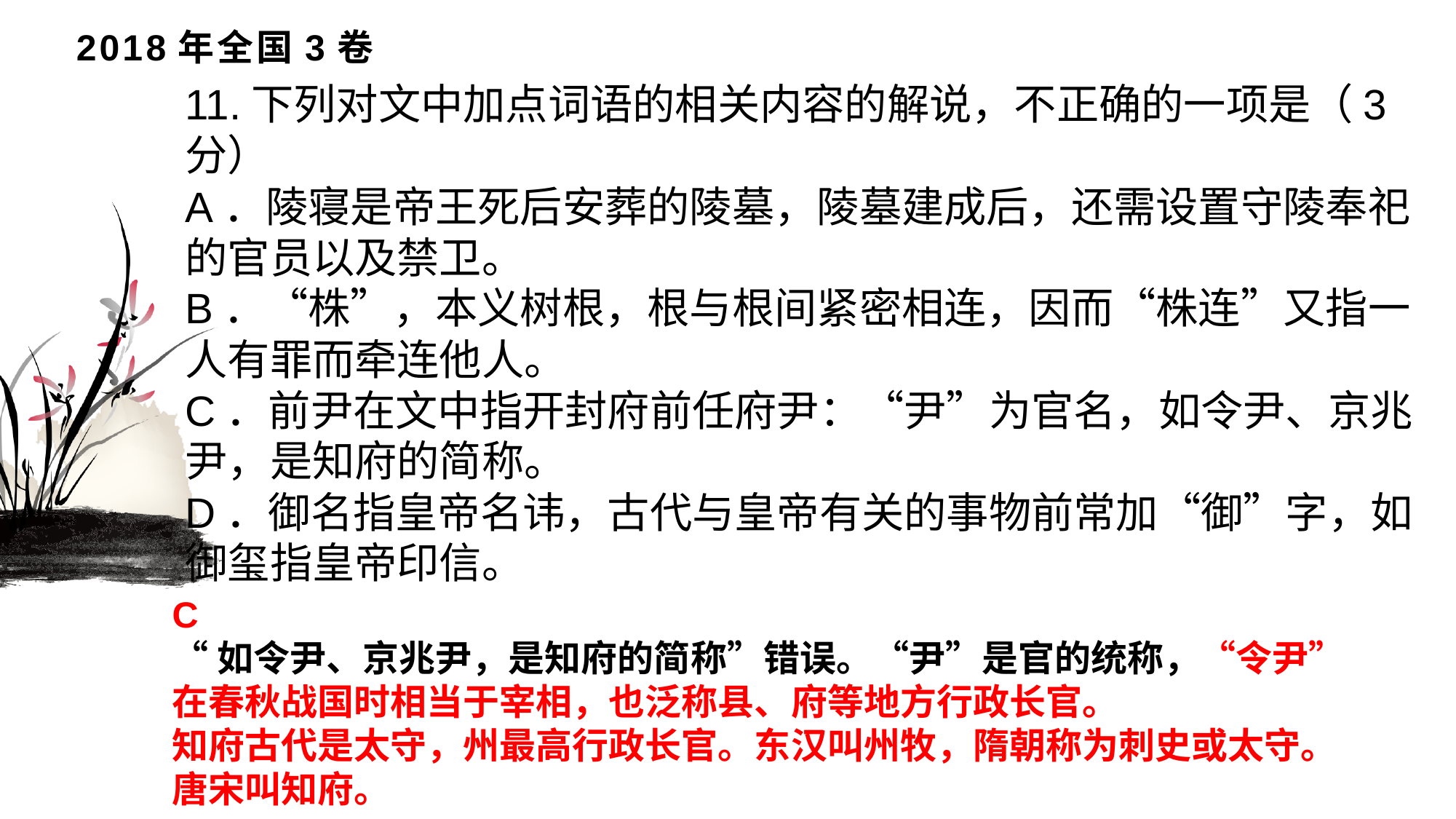

# 2018年全国3卷
11.下列对文中加点词语的相关内容的解说，不正确的一项是（3分）
A．陵寝是帝王死后安葬的陵墓，陵墓建成后，还需设置守陵奉祀的官员以及禁卫。
B．“株”，本义树根，根与根间紧密相连，因而“株连”又指一人有罪而牵连他人。
C．前尹在文中指开封府前任府尹：“尹”为官名，如令尹、京兆尹，是知府的简称。
D．御名指皇帝名讳，古代与皇帝有关的事物前常加“御”字，如御玺指皇帝印信。
C
“如令尹、京兆尹，是知府的简称”错误。“尹”是官的统称，“令尹”在春秋战国时相当于宰相，也泛称县、府等地方行政长官。
知府古代是太守，州最高行政长官。东汉叫州牧，隋朝称为刺史或太守。唐宋叫知府。